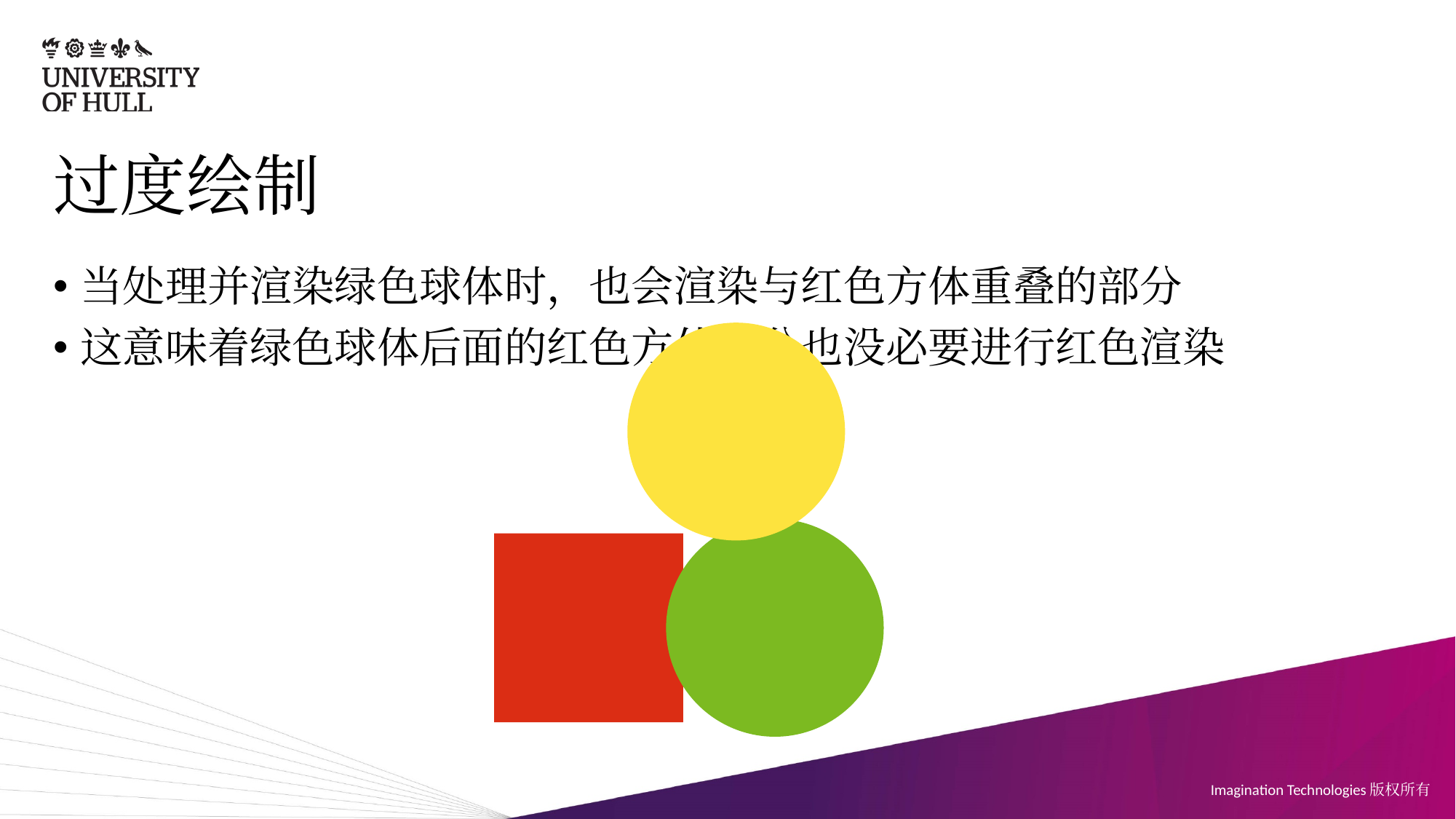

# 过度绘制
当处理并渲染绿色球体时，也会渲染与红色方体重叠的部分
这意味着绿色球体后面的红色方体部分也没必要进行红色渲染